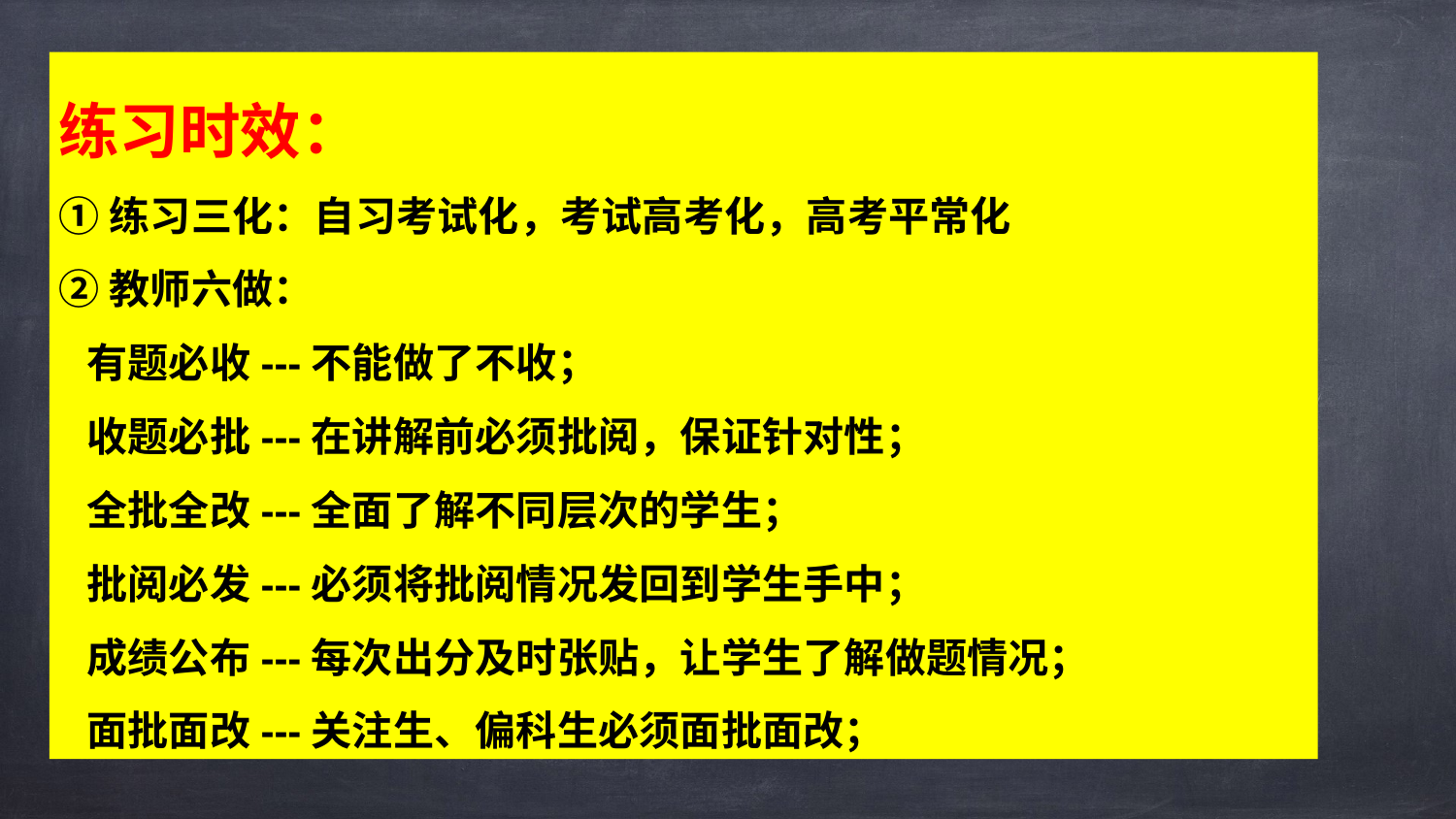

练习时效：
①练习三化：自习考试化，考试高考化，高考平常化
②教师六做：
  有题必收---不能做了不收；
  收题必批---在讲解前必须批阅，保证针对性；
  全批全改---全面了解不同层次的学生；
  批阅必发---必须将批阅情况发回到学生手中；
  成绩公布---每次出分及时张贴，让学生了解做题情况；
  面批面改---关注生、偏科生必须面批面改；